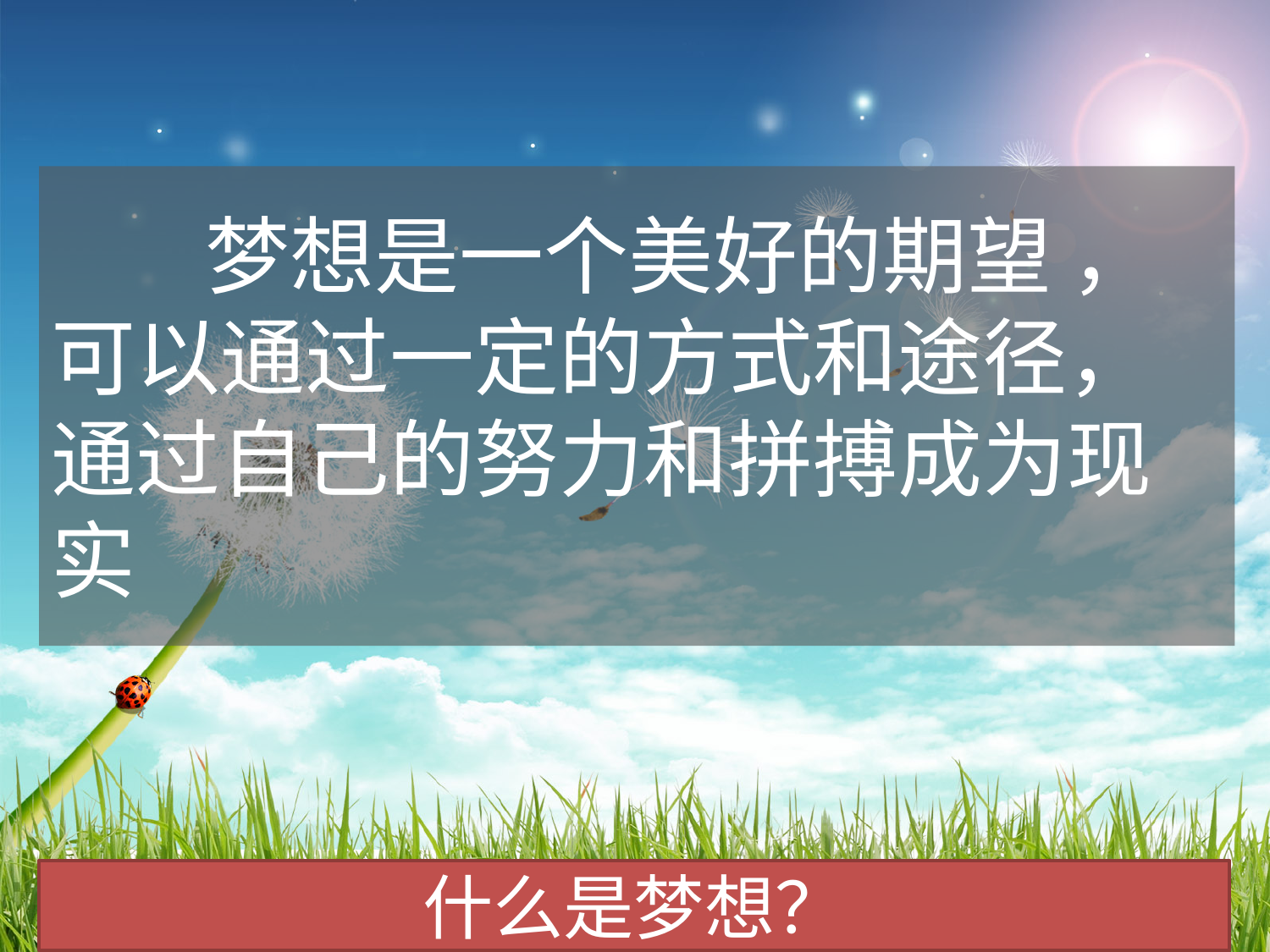

梦想是一个美好的期望 ，可以通过一定的方式和途径，通过自己的努力和拼搏成为现实
什么是梦想？